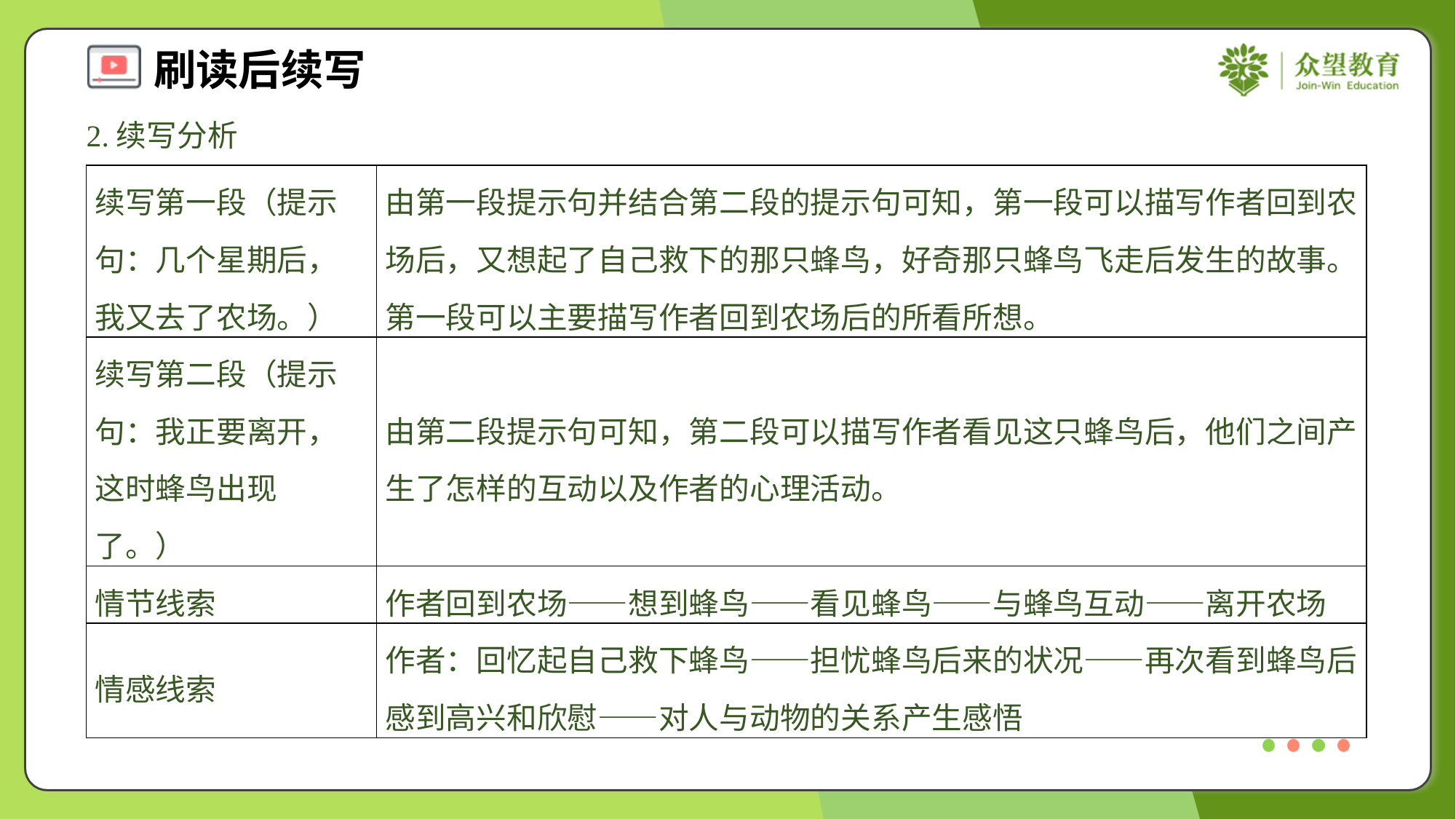

2.续写分析
| 续写第一段（提示句：几个星期后，我又去了农场。） | 由第一段提示句并结合第二段的提示句可知，第一段可以描写作者回到农场后，又想起了自己救下的那只蜂鸟，好奇那只蜂鸟飞走后发生的故事。第一段可以主要描写作者回到农场后的所看所想。 |
| --- | --- |
| 续写第二段（提示句：我正要离开，这时蜂鸟出现了。） | 由第二段提示句可知，第二段可以描写作者看见这只蜂鸟后，他们之间产生了怎样的互动以及作者的心理活动。 |
| 情节线索 | 作者回到农场——想到蜂鸟——看见蜂鸟——与蜂鸟互动——离开农场 |
| 情感线索 | 作者：回忆起自己救下蜂鸟——担忧蜂鸟后来的状况——再次看到蜂鸟后感到高兴和欣慰——对人与动物的关系产生感悟 |